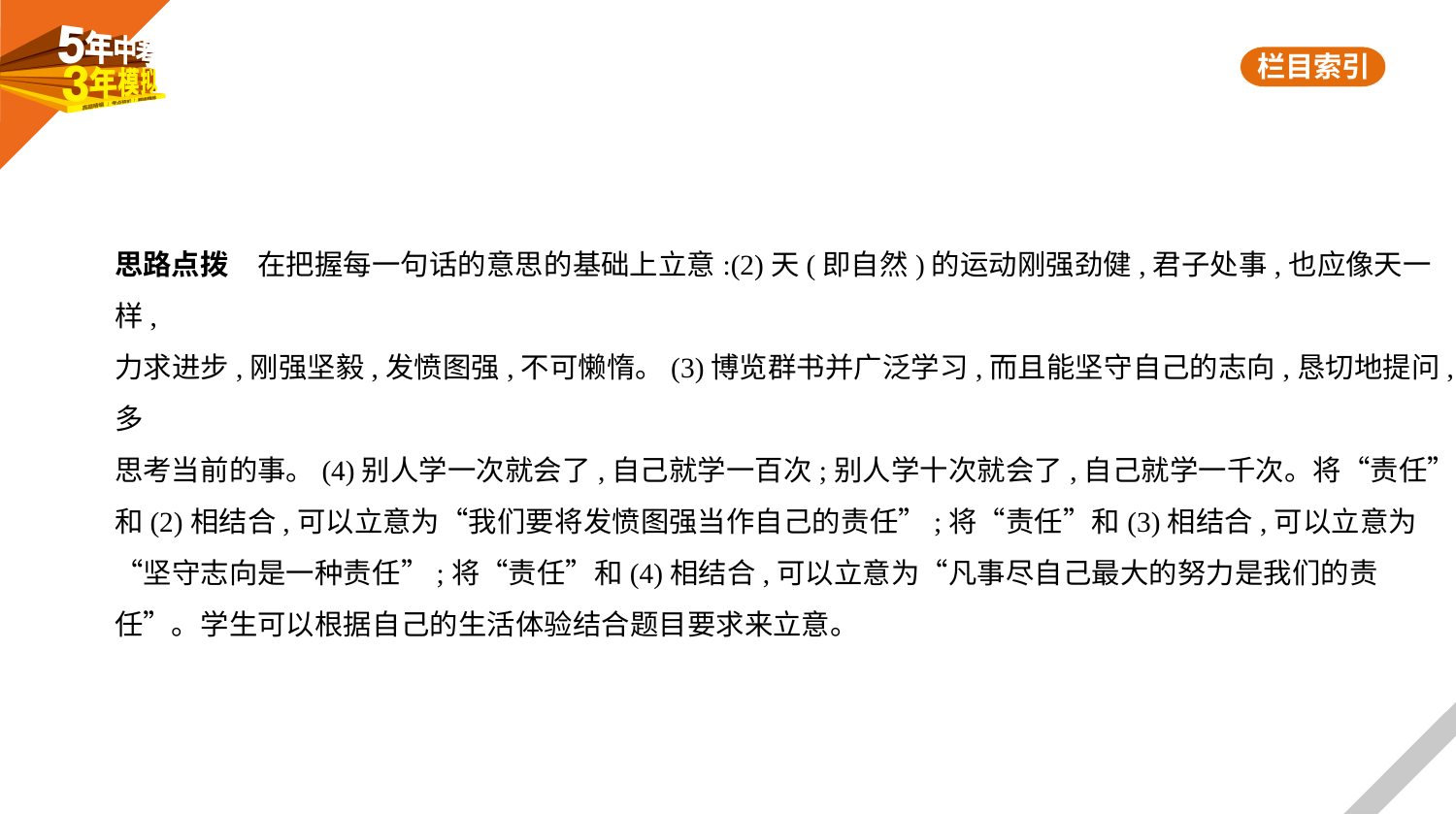

思路点拨　在把握每一句话的意思的基础上立意:(2)天(即自然)的运动刚强劲健,君子处事,也应像天一样,
力求进步,刚强坚毅,发愤图强,不可懒惰。(3)博览群书并广泛学习,而且能坚守自己的志向,恳切地提问,多
思考当前的事。(4)别人学一次就会了,自己就学一百次;别人学十次就会了,自己就学一千次。将“责任”
和(2)相结合,可以立意为“我们要将发愤图强当作自己的责任”;将“责任”和(3)相结合,可以立意为
“坚守志向是一种责任”;将“责任”和(4)相结合,可以立意为“凡事尽自己最大的努力是我们的责
任”。学生可以根据自己的生活体验结合题目要求来立意。